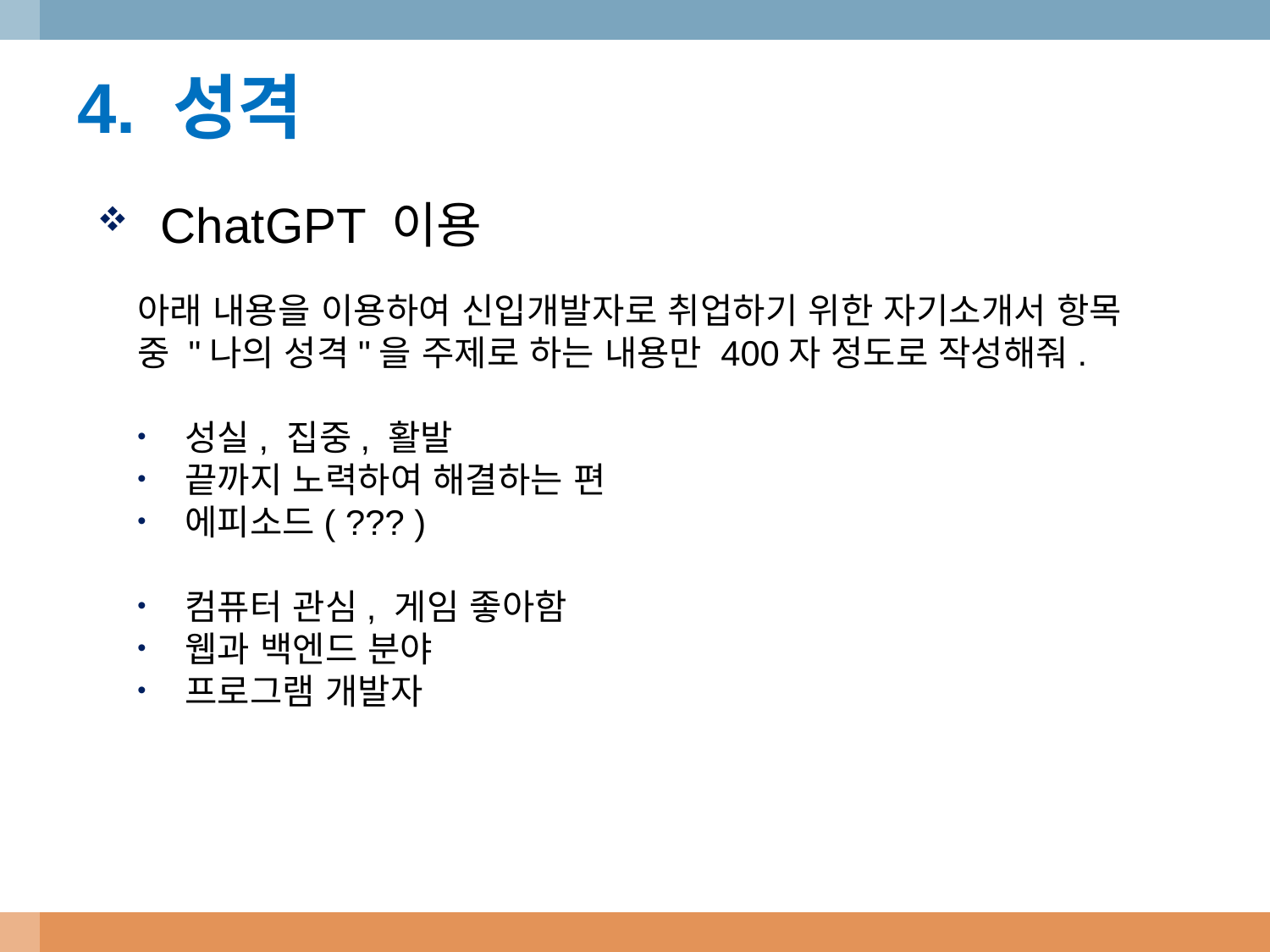

4. 성격
ChatGPT 이용
아래 내용을 이용하여 신입개발자로 취업하기 위한 자기소개서 항목 중 "나의 성격"을 주제로 하는 내용만 400자 정도로 작성해줘.

성실, 집중, 활발
끝까지 노력하여 해결하는 편
에피소드( ??? )

컴퓨터 관심, 게임 좋아함
웹과 백엔드 분야
프로그램 개발자